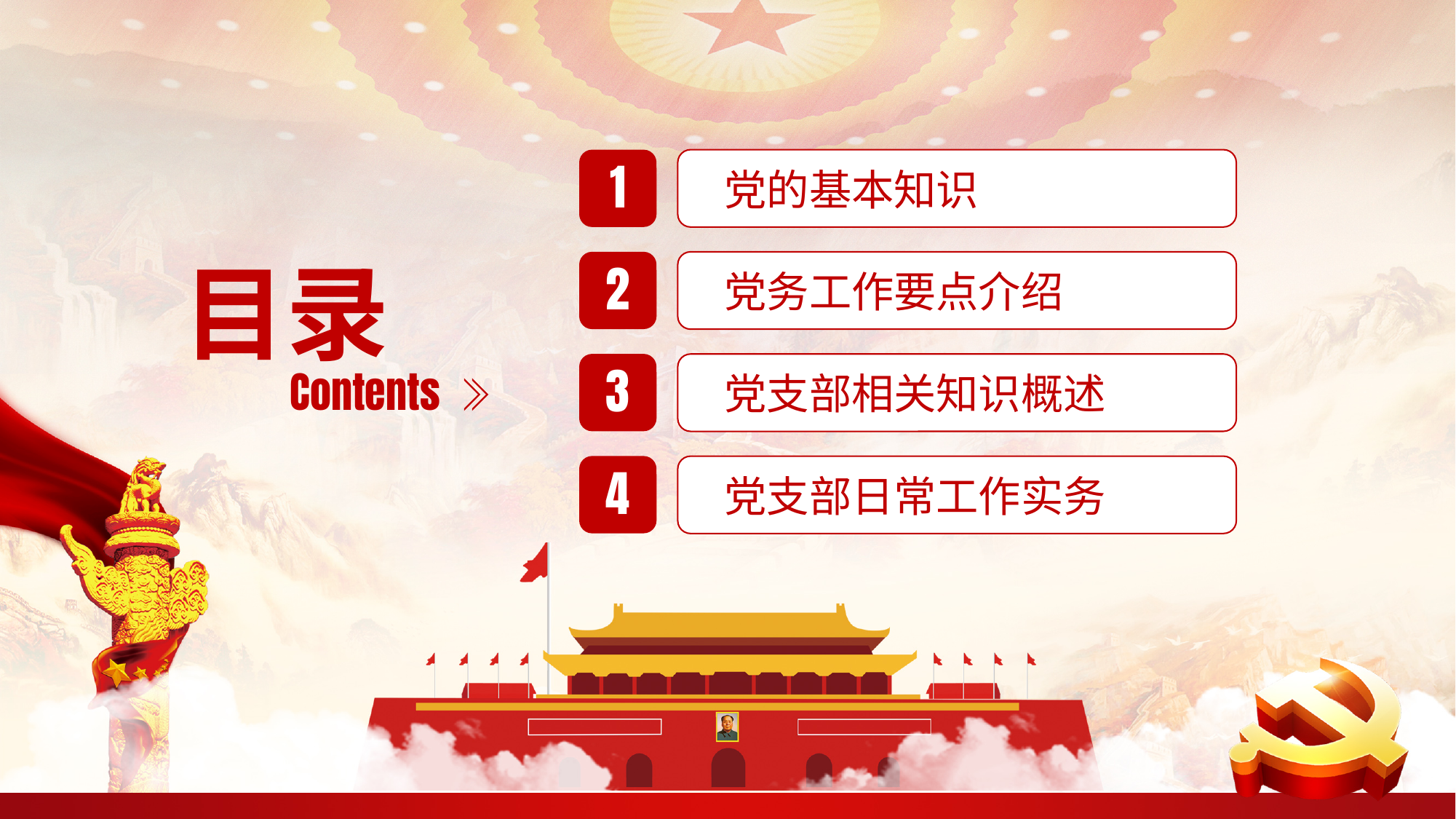

1
党的基本知识
目录
2
党务工作要点介绍
3
党支部相关知识概述
Contents

4
党支部日常工作实务